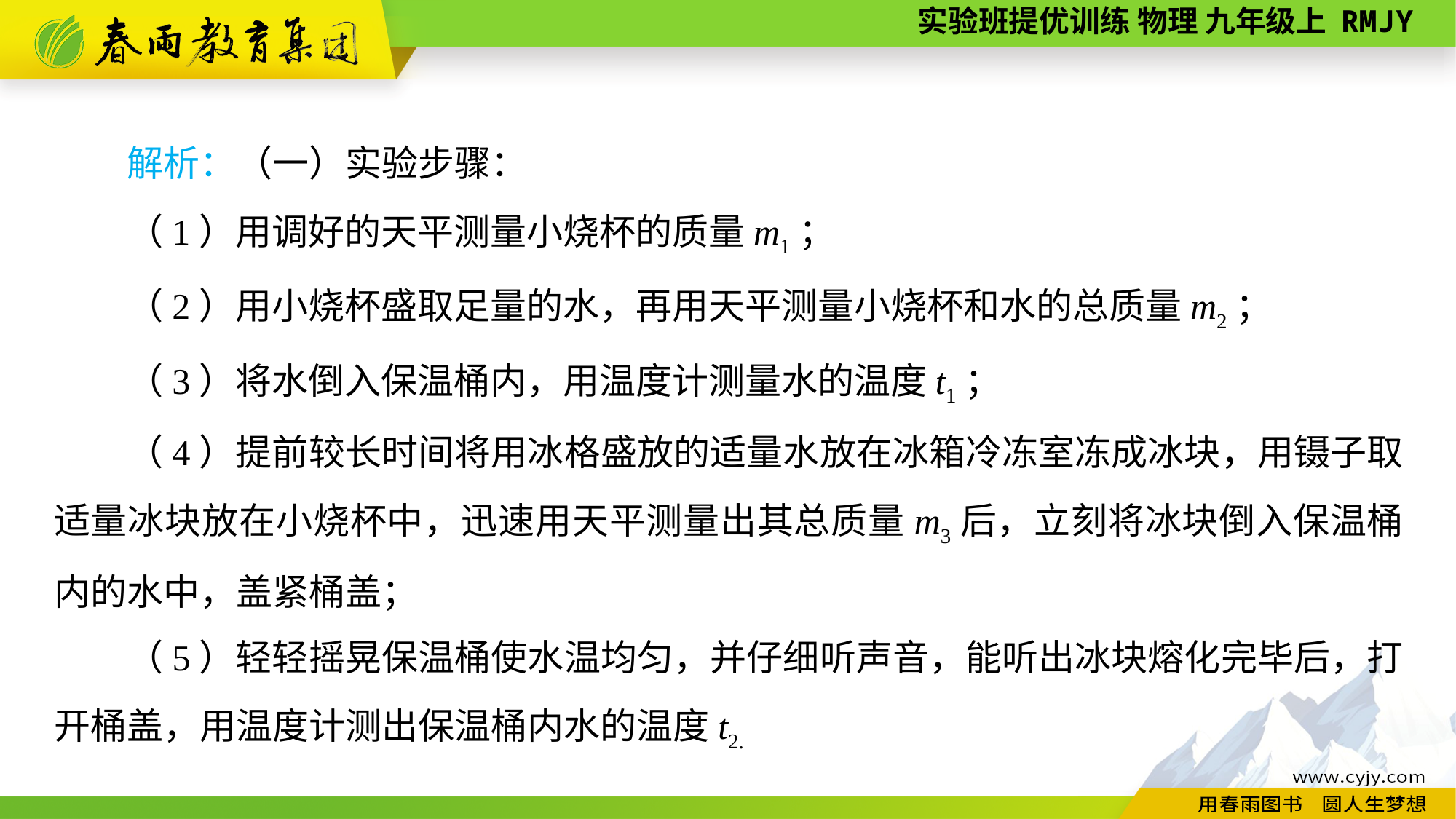

解析：（一）实验步骤：
　　（1）用调好的天平测量小烧杯的质量m1；
　　（2）用小烧杯盛取足量的水，再用天平测量小烧杯和水的总质量m2；
　　（3）将水倒入保温桶内，用温度计测量水的温度t1；
　　（4）提前较长时间将用冰格盛放的适量水放在冰箱冷冻室冻成冰块，用镊子取适量冰块放在小烧杯中，迅速用天平测量出其总质量m3后，立刻将冰块倒入保温桶内的水中，盖紧桶盖；
　　（5）轻轻摇晃保温桶使水温均匀，并仔细听声音，能听出冰块熔化完毕后，打开桶盖，用温度计测出保温桶内水的温度t2.